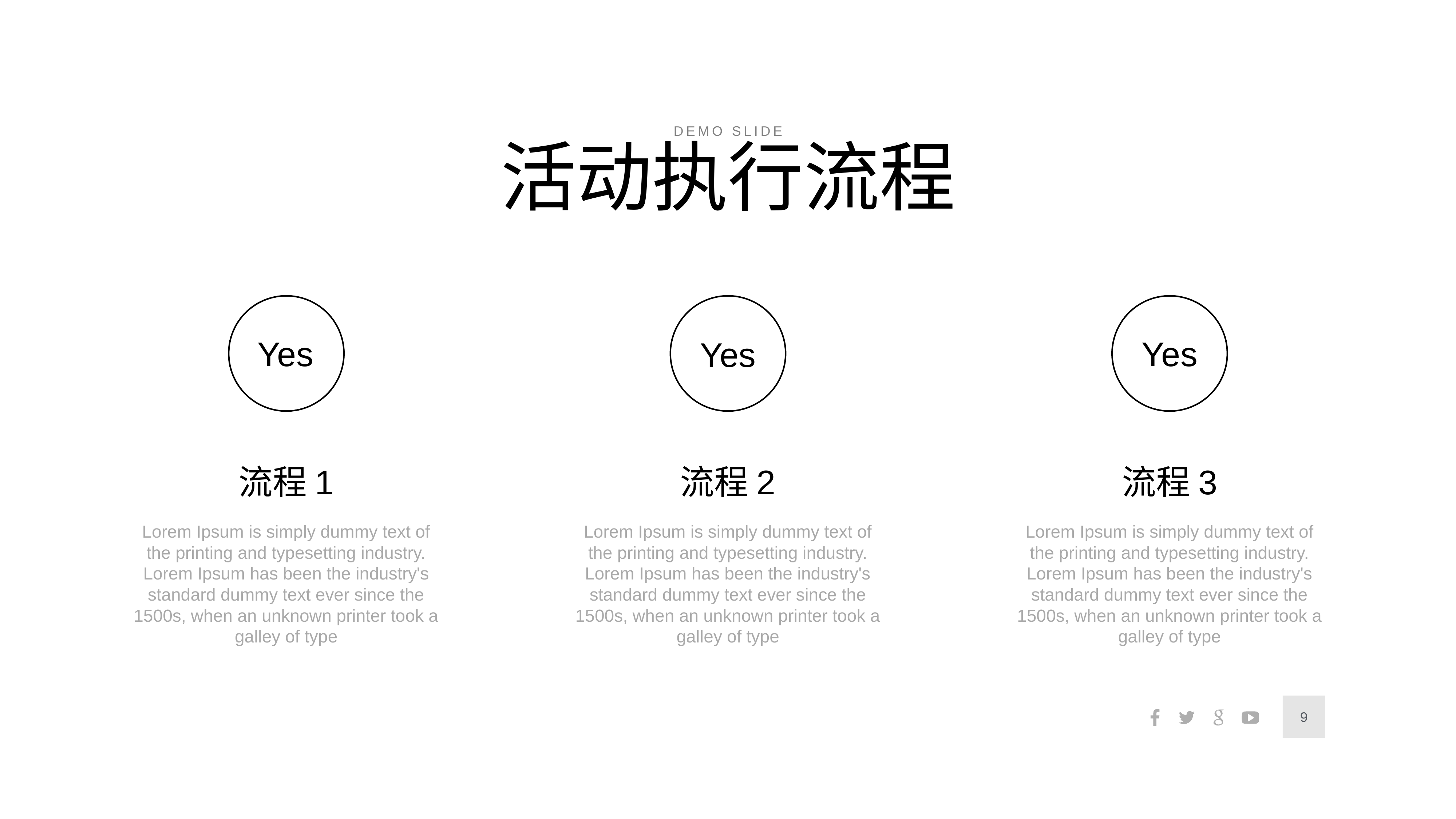

demo slide
活动执行流程

Yes
流程1
Lorem Ipsum is simply dummy text of the printing and typesetting industry. Lorem Ipsum has been the industry's standard dummy text ever since the 1500s, when an unknown printer took a galley of type

Yes
流程2
Lorem Ipsum is simply dummy text of the printing and typesetting industry. Lorem Ipsum has been the industry's standard dummy text ever since the 1500s, when an unknown printer took a galley of type

Yes
流程3
Lorem Ipsum is simply dummy text of the printing and typesetting industry. Lorem Ipsum has been the industry's standard dummy text ever since the 1500s, when an unknown printer took a galley of type
9